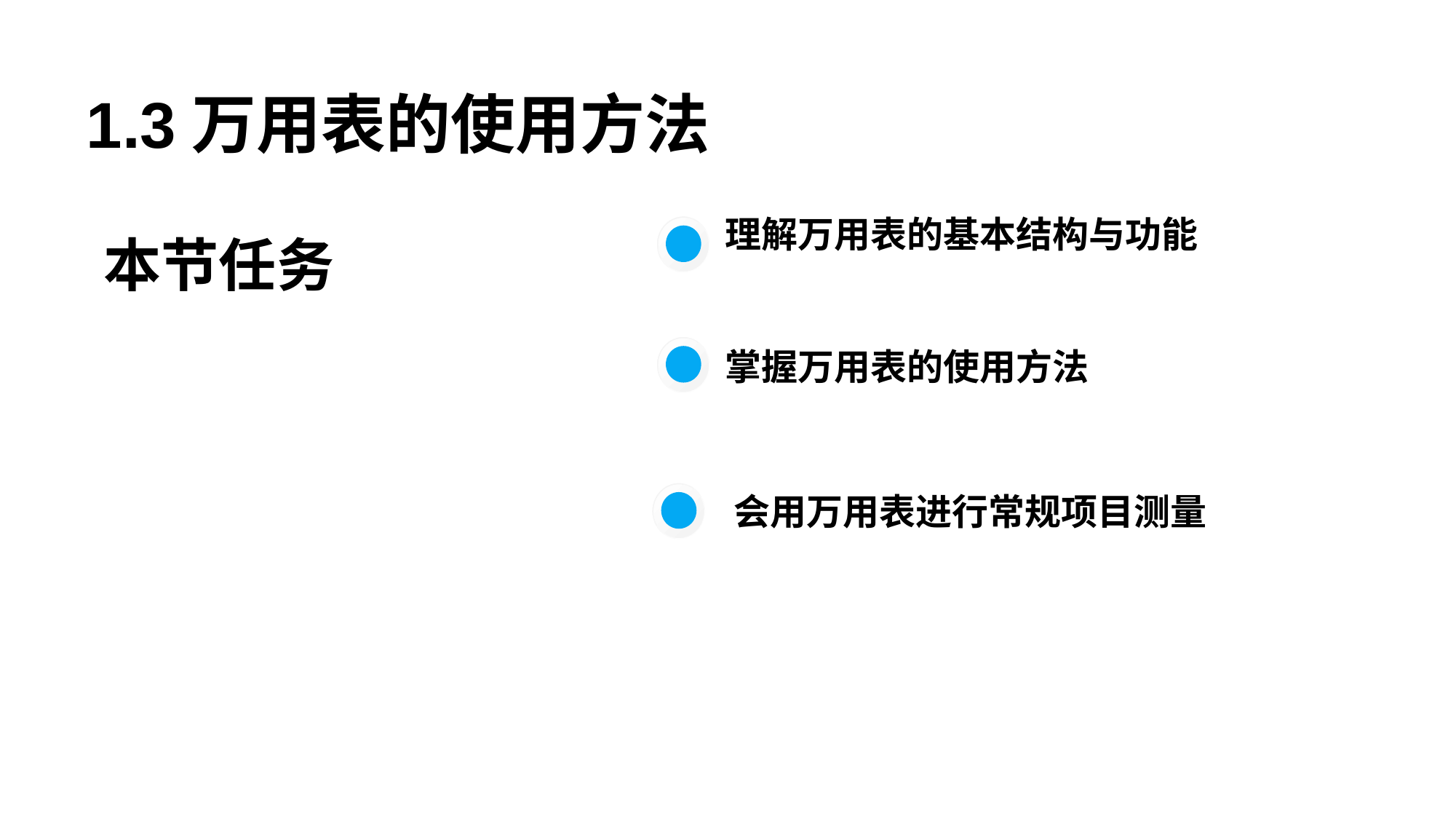

1.3万用表的使用方法
理解万用表的基本结构与功能

本节任务

掌握万用表的使用方法

会用万用表进行常规项目测量